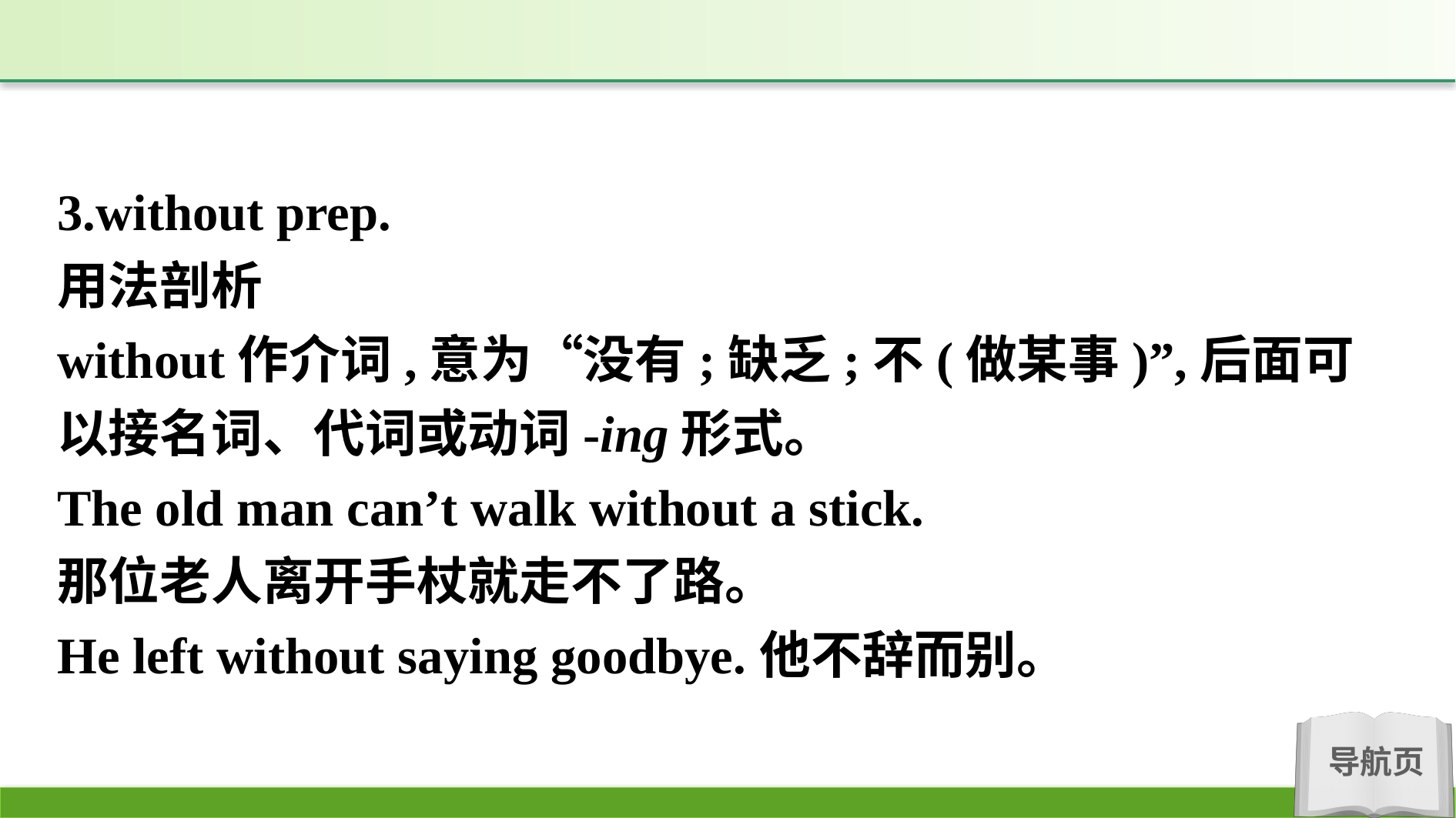

3.without prep.
用法剖析
without作介词,意为“没有;缺乏;不(做某事)”,后面可以接名词、代词或动词-ing形式。
The old man can’t walk without a stick.
那位老人离开手杖就走不了路。
He left without saying goodbye.他不辞而别。